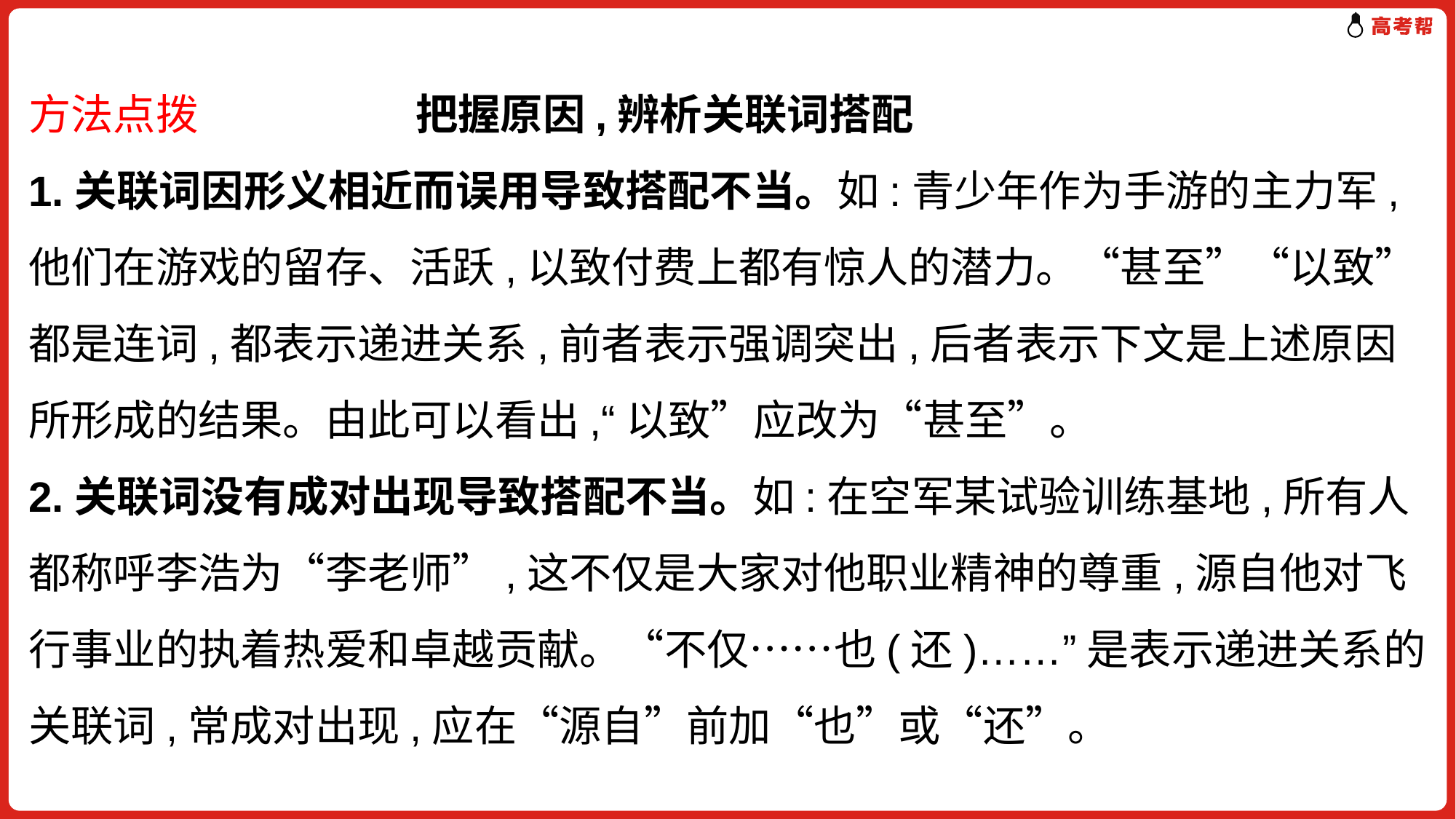

方法点拨                       把握原因,辨析关联词搭配
1.关联词因形义相近而误用导致搭配不当。如:青少年作为手游的主力军,他们在游戏的留存、活跃,以致付费上都有惊人的潜力。“甚至”“以致”都是连词,都表示递进关系,前者表示强调突出,后者表示下文是上述原因所形成的结果。由此可以看出,“以致”应改为“甚至”。
2.关联词没有成对出现导致搭配不当。如:在空军某试验训练基地,所有人都称呼李浩为“李老师”,这不仅是大家对他职业精神的尊重,源自他对飞行事业的执着热爱和卓越贡献。“不仅……也(还)……”是表示递进关系的关联词,常成对出现,应在“源自”前加“也”或“还”。